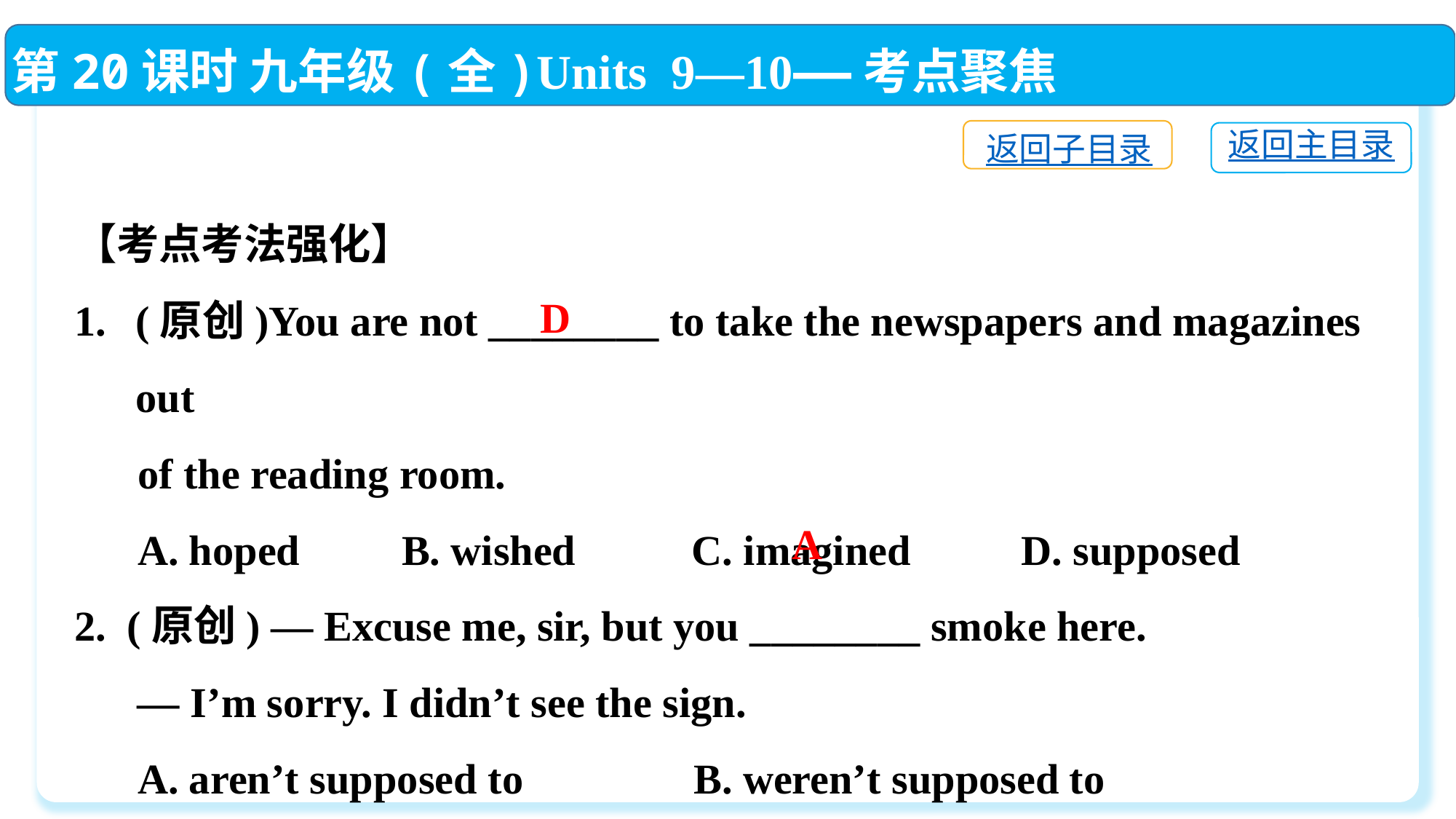

第20课时 九年级(全)Units  9—10——考点聚焦

返回子目录
返回主目录
【考点考法强化】
(原创)You are not ________ to take the newspapers and magazines out
      of the reading room.
      A. hoped　　	B. wished           C. imagined	       D. supposed
2.  (原创) — Excuse me, sir, but you ________ smoke here.
      — I’m sorry. I didn’t see the sign.
      A. aren’t supposed to	       B. weren’t supposed to
      C. are supposed to	                 D. were supposed to

D
A